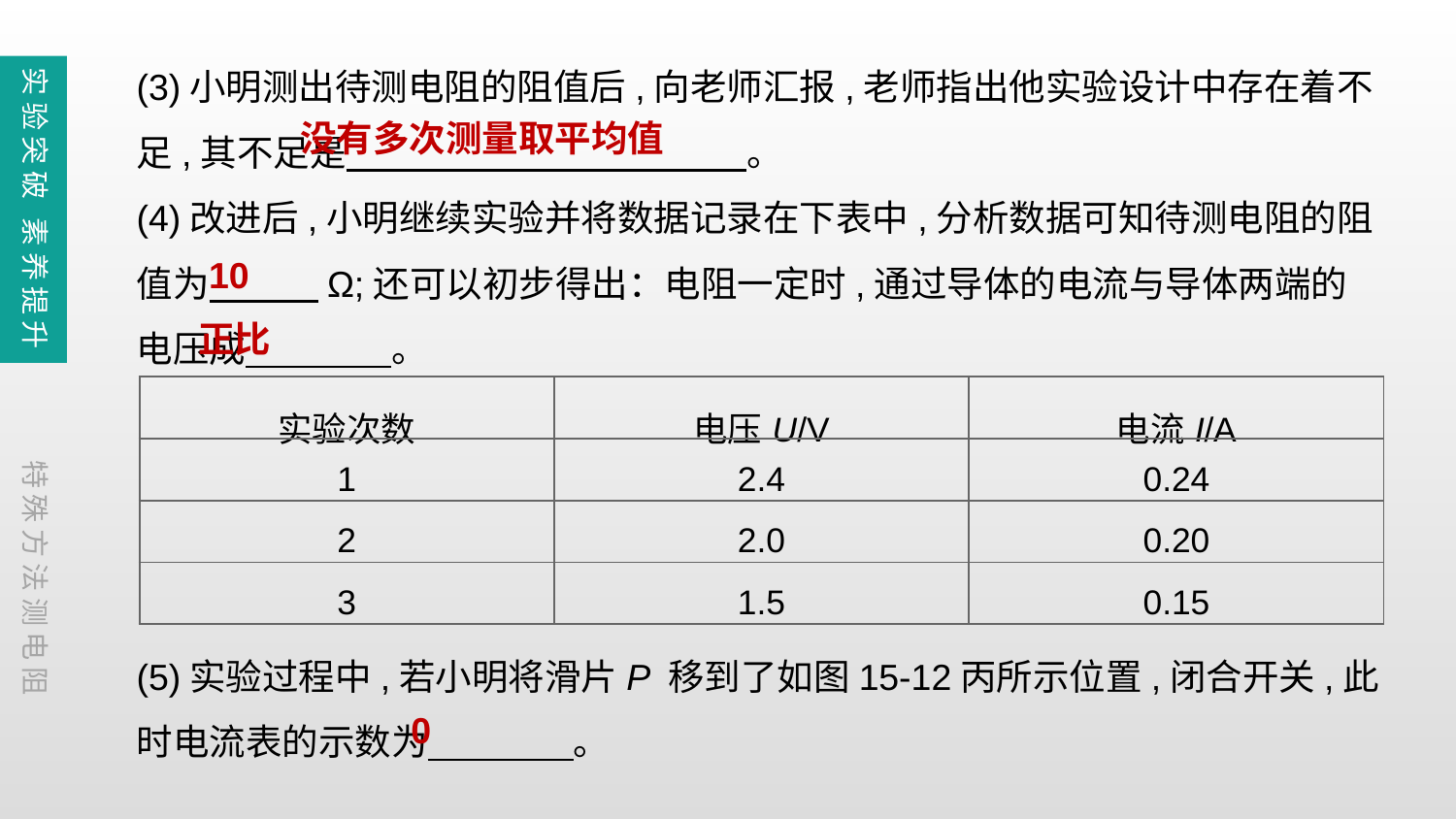

(3)小明测出待测电阻的阻值后,向老师汇报,老师指出他实验设计中存在着不足,其不足是　　　　　　　　　　　。
(4)改进后,小明继续实验并将数据记录在下表中,分析数据可知待测电阻的阻值为　　　Ω;还可以初步得出：电阻一定时,通过导体的电流与导体两端的电压成　　　　。

(5)实验过程中,若小明将滑片P 移到了如图15-12丙所示位置,闭合开关,此时电流表的示数为　　　　。

实验突破 素养提升
没有多次测量取平均值
10
正比
| 实验次数 | 电压U/V | 电流I/A |
| --- | --- | --- |
| 1 | 2.4 | 0.24 |
| 2 | 2.0 | 0.20 |
| 3 | 1.5 | 0.15 |
特殊方法测电阻
0